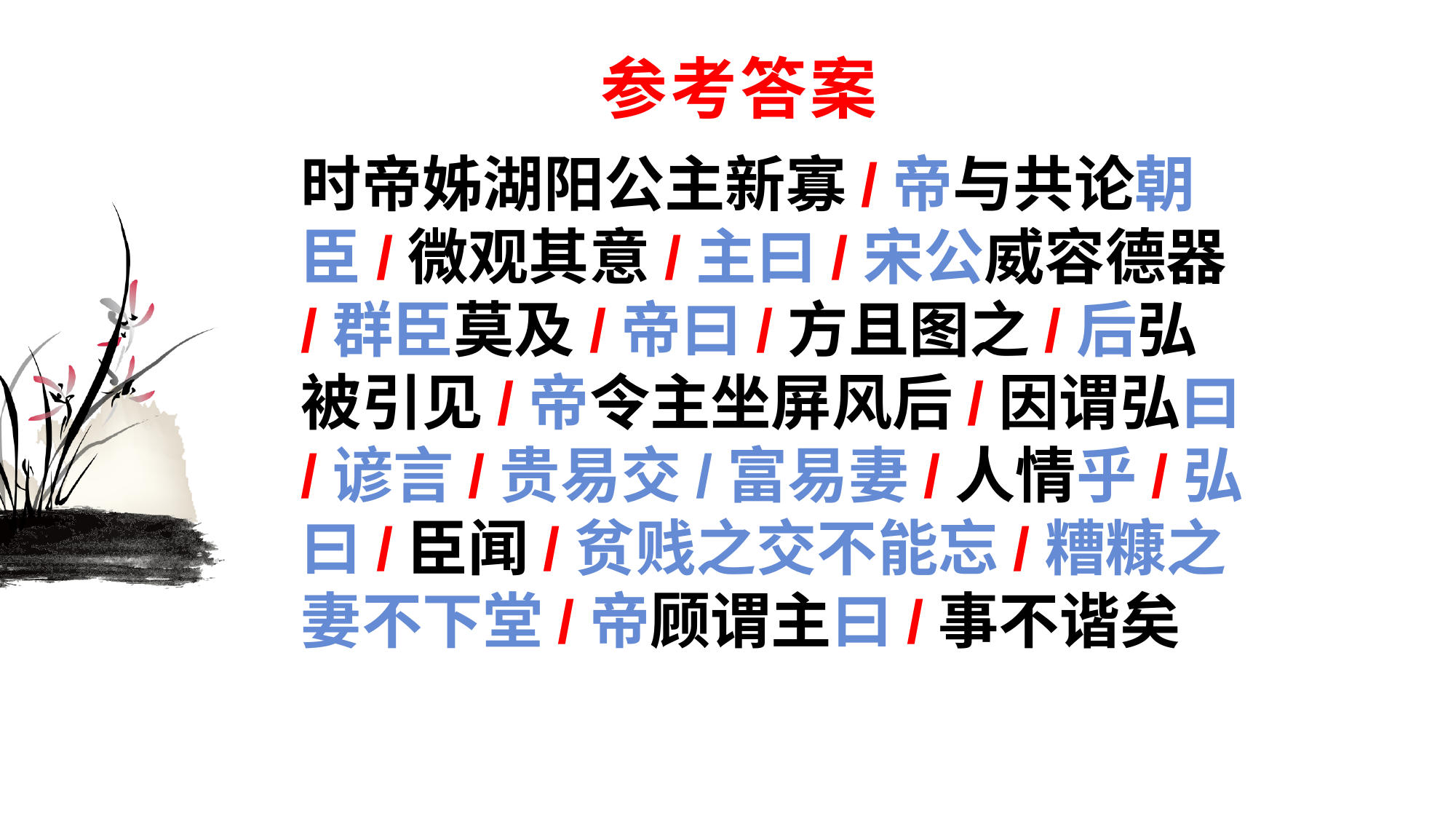

# 参考答案
时帝姊湖阳公主新寡/帝与共论朝臣/微观其意/主曰/宋公威容德器/群臣莫及/帝曰/方且图之/后弘被引见/帝令主坐屏风后/因谓弘曰/谚言/贵易交/富易妻/人情乎/弘曰/臣闻/贫贱之交不能忘/糟糠之妻不下堂/帝顾谓主曰/事不谐矣